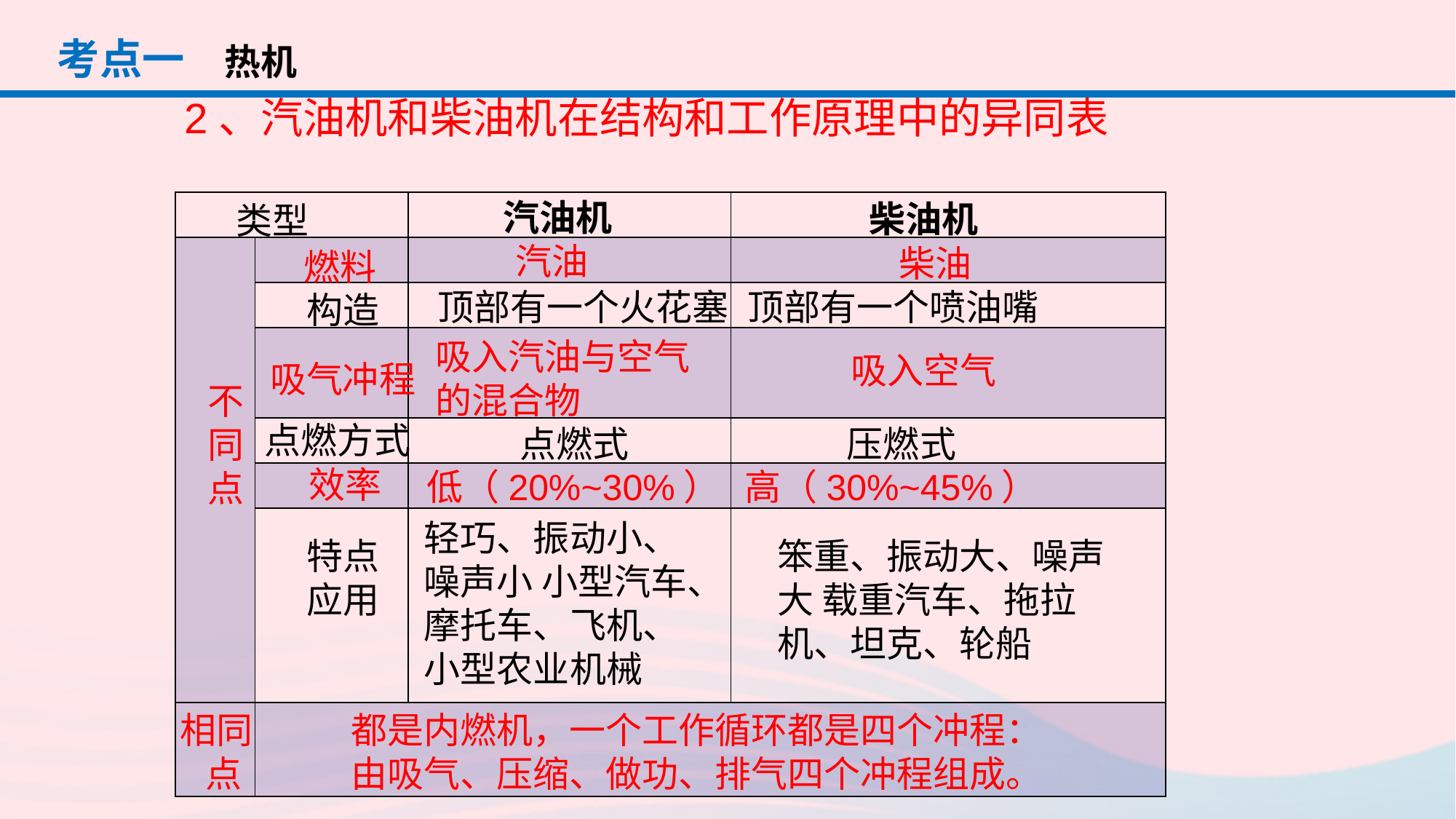

考点一
热机
2、汽油机和柴油机在结构和工作原理中的异同表
汽油机
柴油机
|  |  |  |  |
| --- | --- | --- | --- |
|  |  |  |  |
|  |  |  |  |
|  |  |  |  |
|  |  |  |  |
|  |  |  |  |
|  |  |  |  |
|  |  |  |  |
类型
汽油
柴油
燃料
顶部有一个火花塞
顶部有一个喷油嘴
构造
吸入汽油与空气的混合物
吸入空气
吸气冲程
不
同
点
点燃方式
点燃式
压燃式
效率
低（20%~30%）
高（30%~45%）
轻巧、振动小、
噪声小 小型汽车、摩托车、飞机、
小型农业机械
特点 应用
笨重、振动大、噪声大 载重汽车、拖拉机、坦克、轮船
相同
点
都是内燃机，一个工作循环都是四个冲程：由吸气、压缩、做功、排气四个冲程组成。